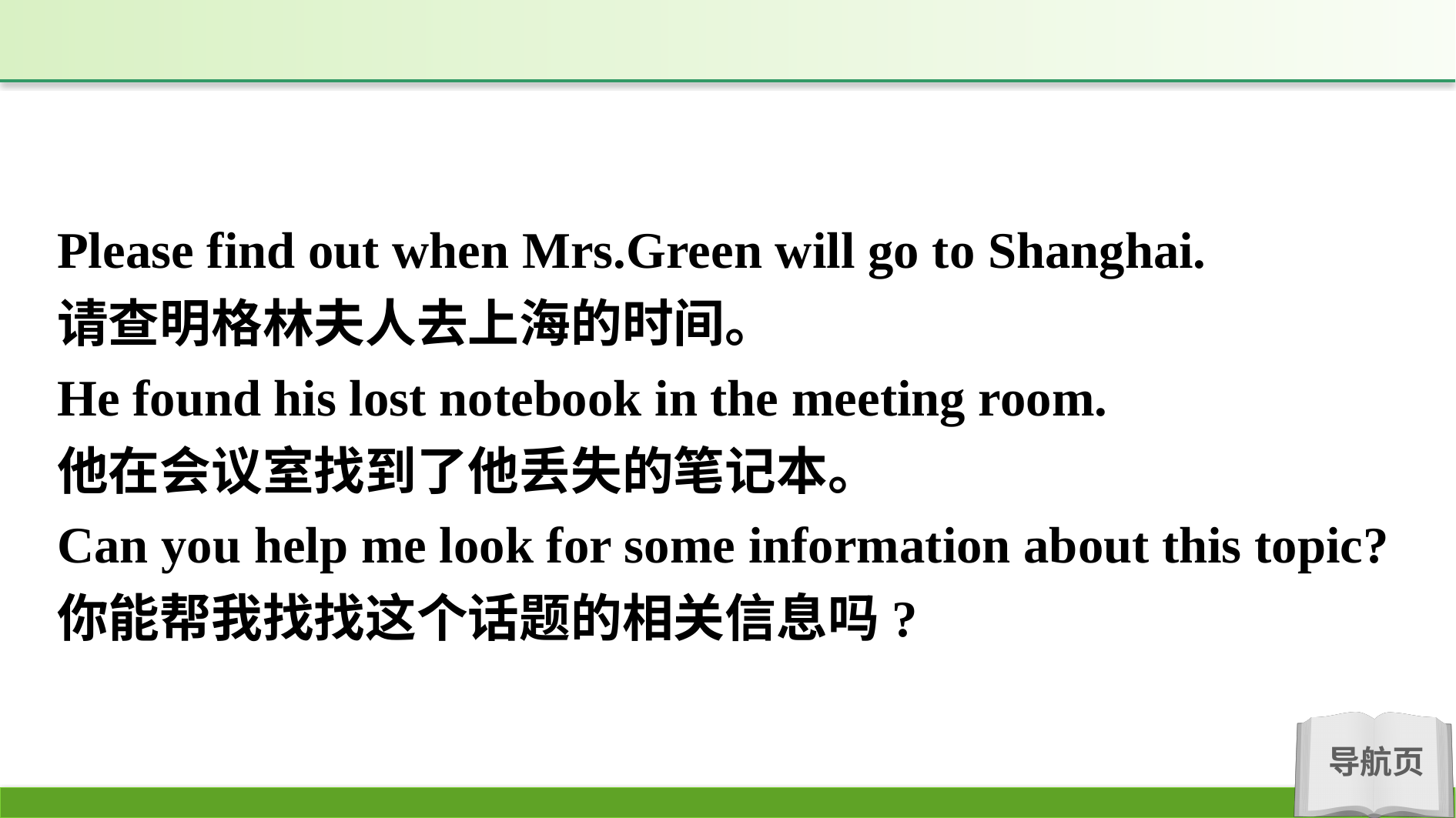

Please find out when Mrs.Green will go to Shanghai.
请查明格林夫人去上海的时间。
He found his lost notebook in the meeting room.
他在会议室找到了他丢失的笔记本。
Can you help me look for some information about this topic?
你能帮我找找这个话题的相关信息吗?